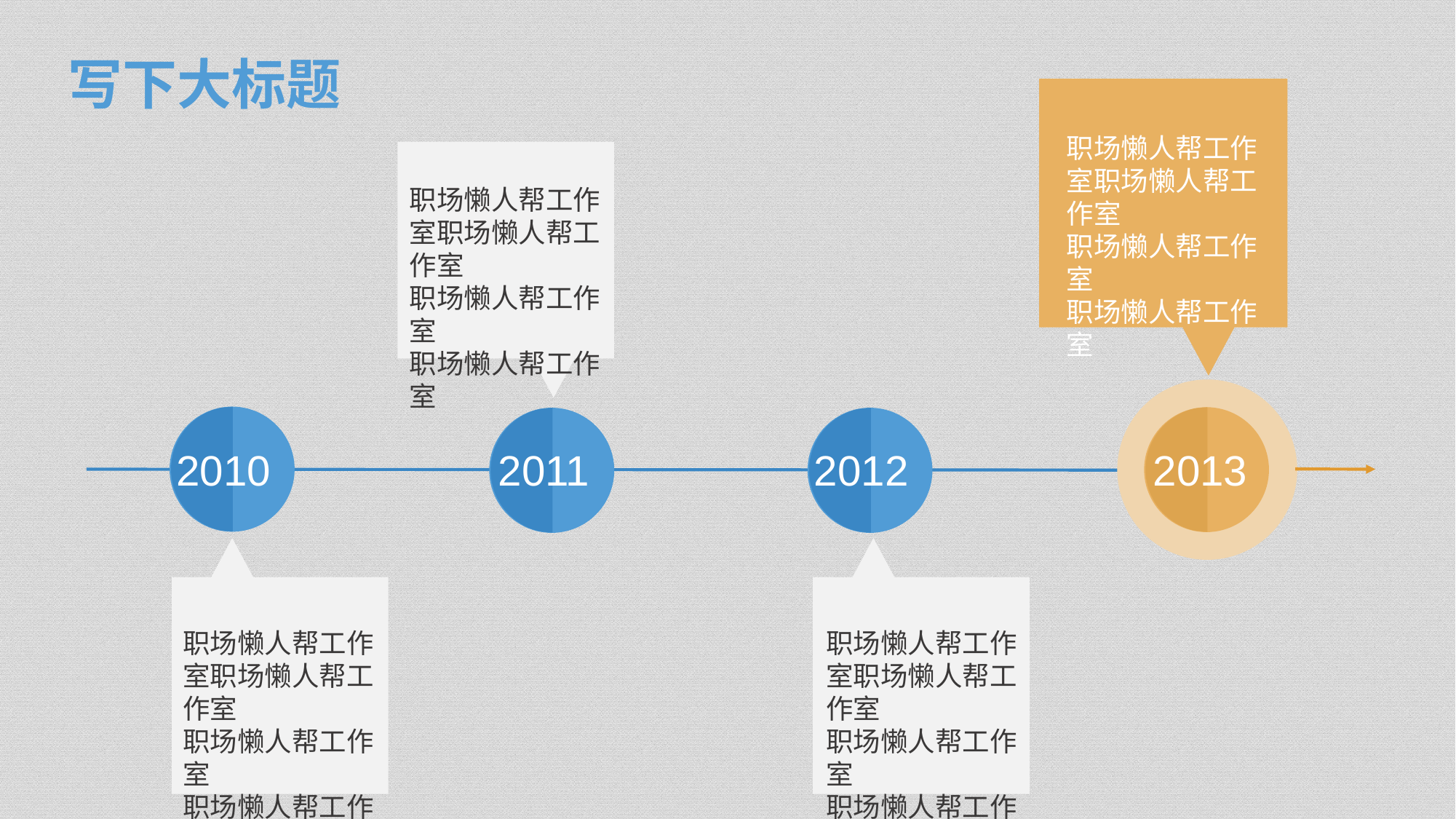

写下大标题

职场懒人帮工作室职场懒人帮工作室
职场懒人帮工作室
职场懒人帮工作室

职场懒人帮工作室职场懒人帮工作室
职场懒人帮工作室
职场懒人帮工作室

2010
2011
2012
2013

职场懒人帮工作室职场懒人帮工作室
职场懒人帮工作室
职场懒人帮工作室
职场懒人帮工作室职场懒人帮工作室
职场懒人帮工作室
职场懒人帮工作室